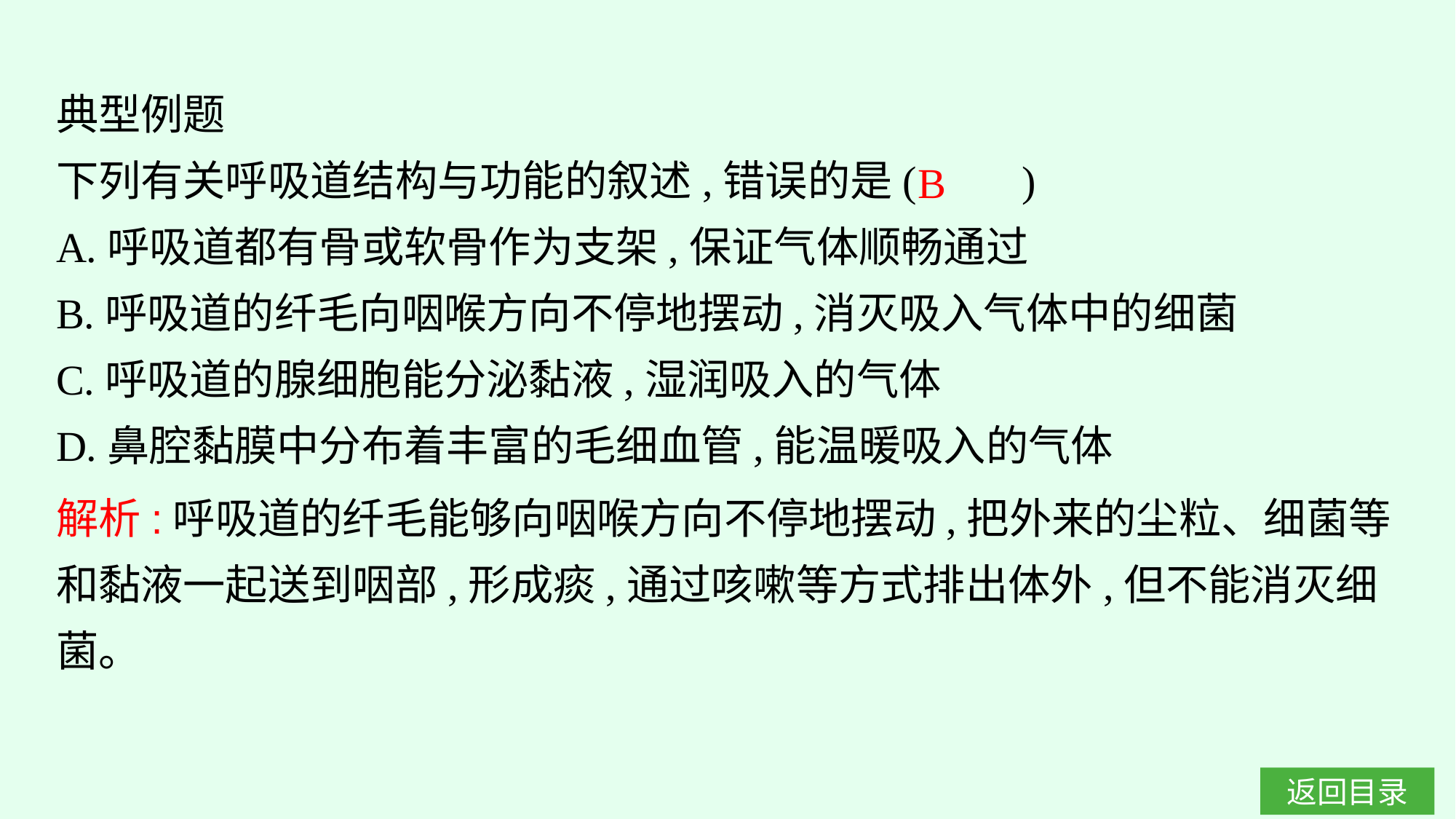

典型例题
下列有关呼吸道结构与功能的叙述,错误的是(　　)
A.呼吸道都有骨或软骨作为支架,保证气体顺畅通过
B.呼吸道的纤毛向咽喉方向不停地摆动,消灭吸入气体中的细菌
C.呼吸道的腺细胞能分泌黏液,湿润吸入的气体
D.鼻腔黏膜中分布着丰富的毛细血管,能温暖吸入的气体
B
解析:呼吸道的纤毛能够向咽喉方向不停地摆动,把外来的尘粒、细菌等和黏液一起送到咽部,形成痰,通过咳嗽等方式排出体外,但不能消灭细菌。